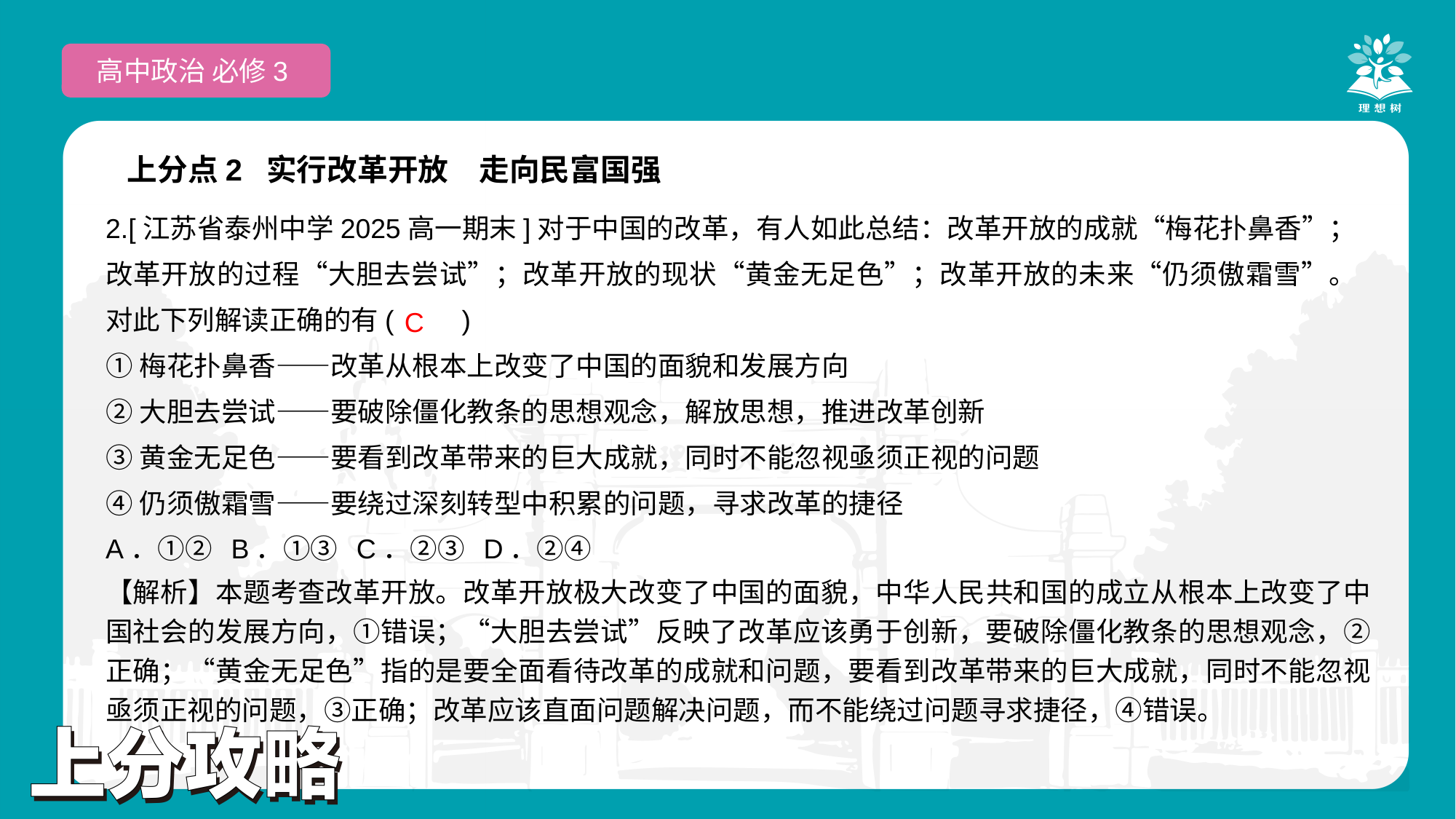

高中政治 必修3
上分点2  实行改革开放　走向民富国强
2.[江苏省泰州中学2025高一期末]对于中国的改革，有人如此总结：改革开放的成就“梅花扑鼻香”；改革开放的过程“大胆去尝试”；改革开放的现状“黄金无足色”；改革开放的未来“仍须傲霜雪”。对此下列解读正确的有(　　)
①梅花扑鼻香——改革从根本上改变了中国的面貌和发展方向
②大胆去尝试——要破除僵化教条的思想观念，解放思想，推进改革创新
③黄金无足色——要看到改革带来的巨大成就，同时不能忽视亟须正视的问题
④仍须傲霜雪——要绕过深刻转型中积累的问题，寻求改革的捷径
A．①②  B．①③  C．②③  D．②④
 C
【解析】本题考查改革开放。改革开放极大改变了中国的面貌，中华人民共和国的成立从根本上改变了中国社会的发展方向，①错误；“大胆去尝试”反映了改革应该勇于创新，要破除僵化教条的思想观念，②正确；“黄金无足色”指的是要全面看待改革的成就和问题，要看到改革带来的巨大成就，同时不能忽视亟须正视的问题，③正确；改革应该直面问题解决问题，而不能绕过问题寻求捷径，④错误。